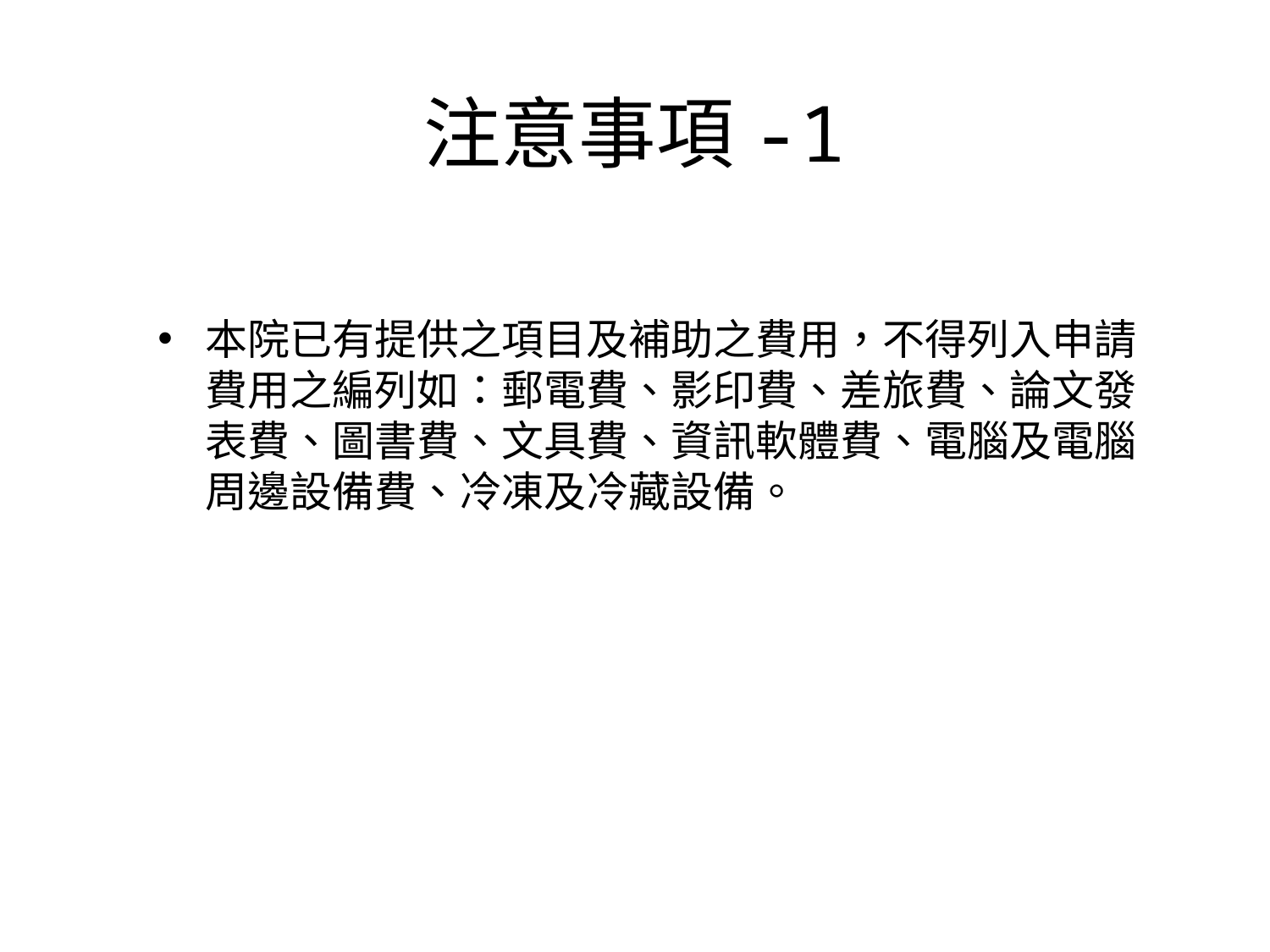

# 注意事項-1
本院已有提供之項目及補助之費用，不得列入申請費用之編列如：郵電費、影印費、差旅費、論文發表費、圖書費、文具費、資訊軟體費、電腦及電腦周邊設備費、冷凍及冷藏設備。